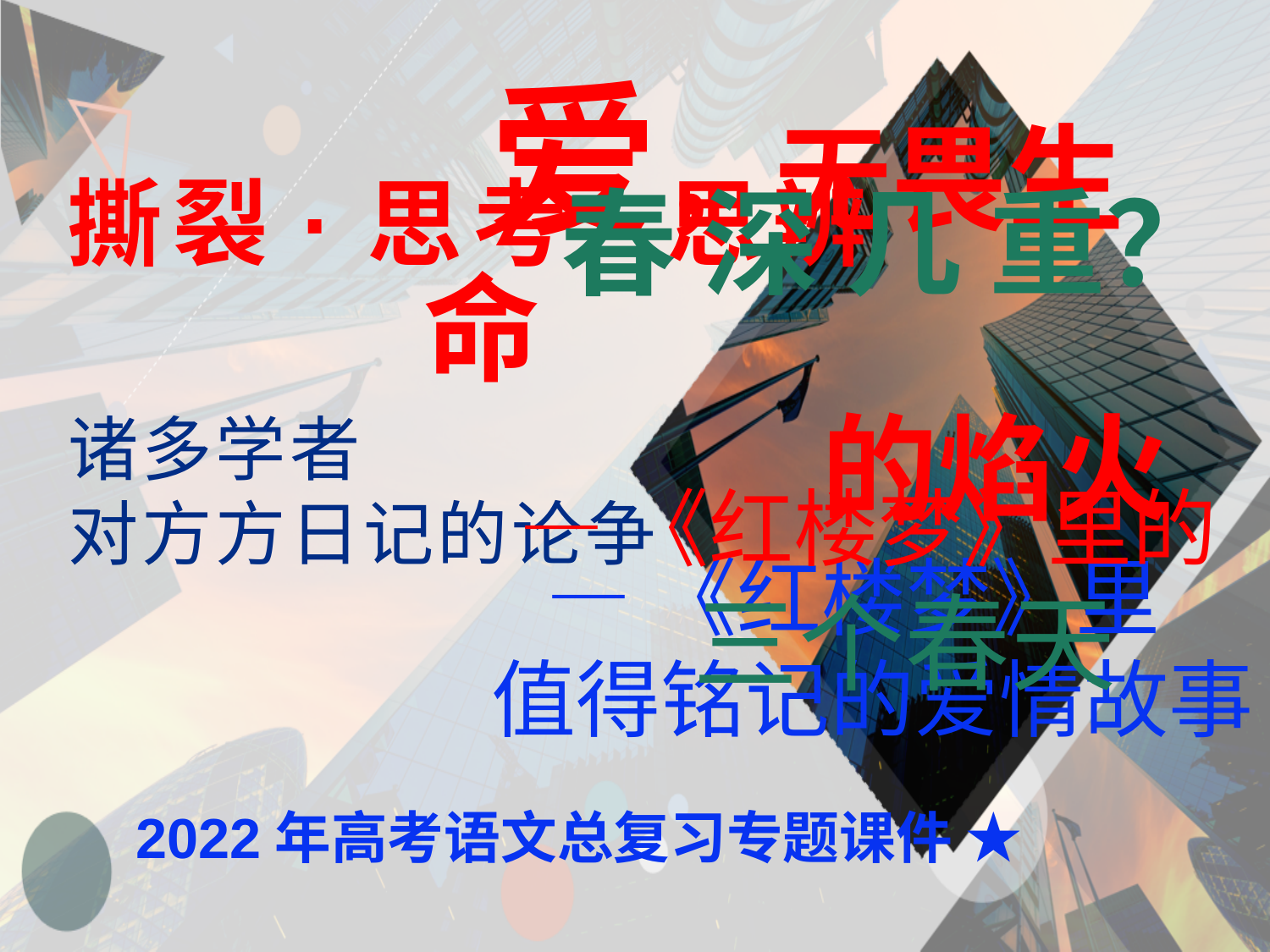

爱，无畏生命
              的焰火
 撕裂·思考·思辨
   春 深 几 重？
诸多学者
对方方日记的论争
    —《红楼梦》里的
            三个春天
      —《红楼梦》里
  值得铭记的爱情故事
     2022年高考语文总复习专题课件 ★